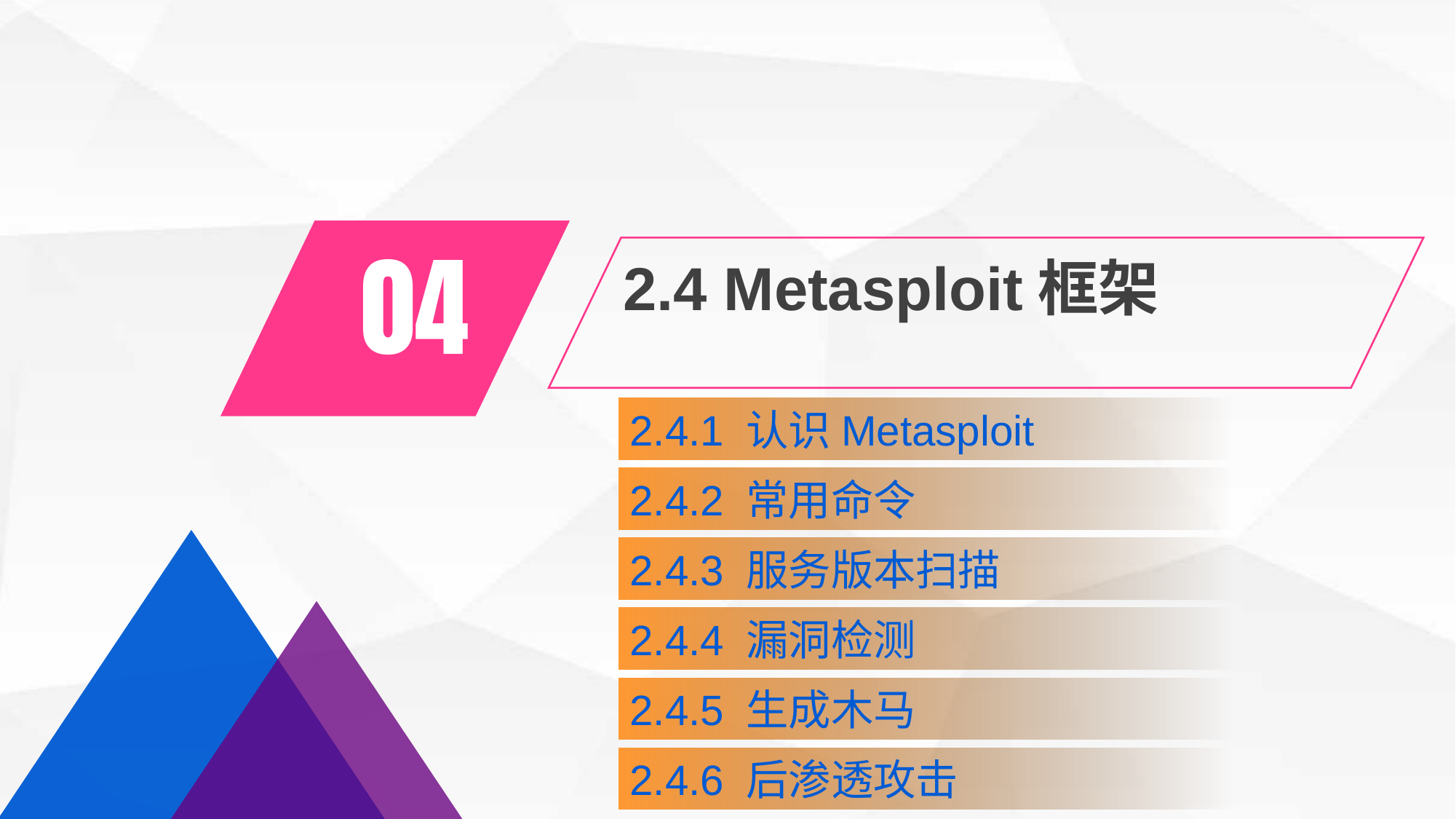

04

2.4 Metasploit框架
2.4.1 认识Metasploit
2.4.2 常用命令

2.4.3 服务版本扫描

2.4.4 漏洞检测
2.4.5 生成木马
2.4.6 后渗透攻击